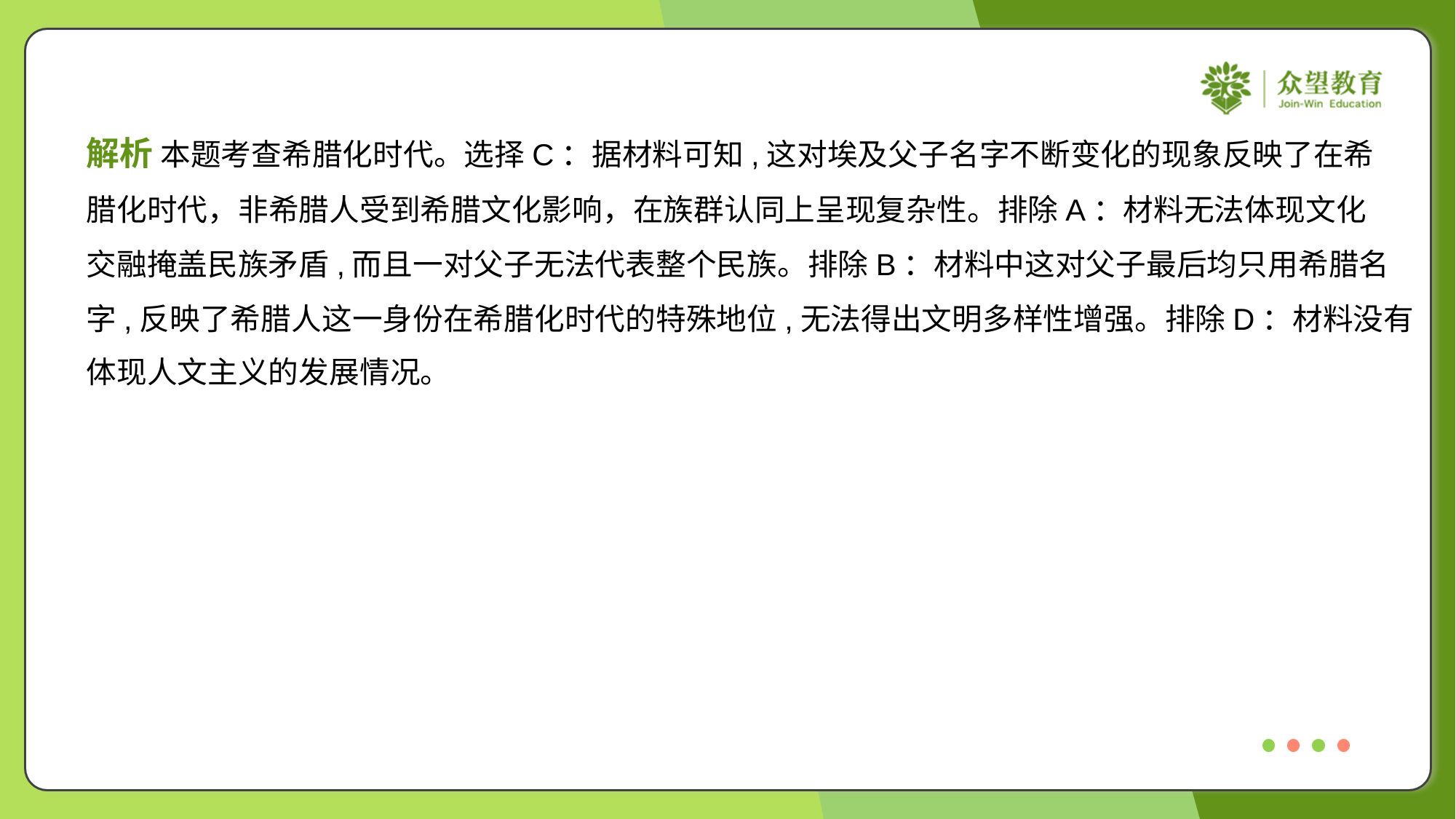

解析 本题考查希腊化时代。选择C：据材料可知,这对埃及父子名字不断变化的现象反映了在希
腊化时代，非希腊人受到希腊文化影响，在族群认同上呈现复杂性。排除A：材料无法体现文化
交融掩盖民族矛盾,而且一对父子无法代表整个民族。排除B：材料中这对父子最后均只用希腊名
字,反映了希腊人这一身份在希腊化时代的特殊地位,无法得出文明多样性增强。排除D：材料没有
体现人文主义的发展情况。